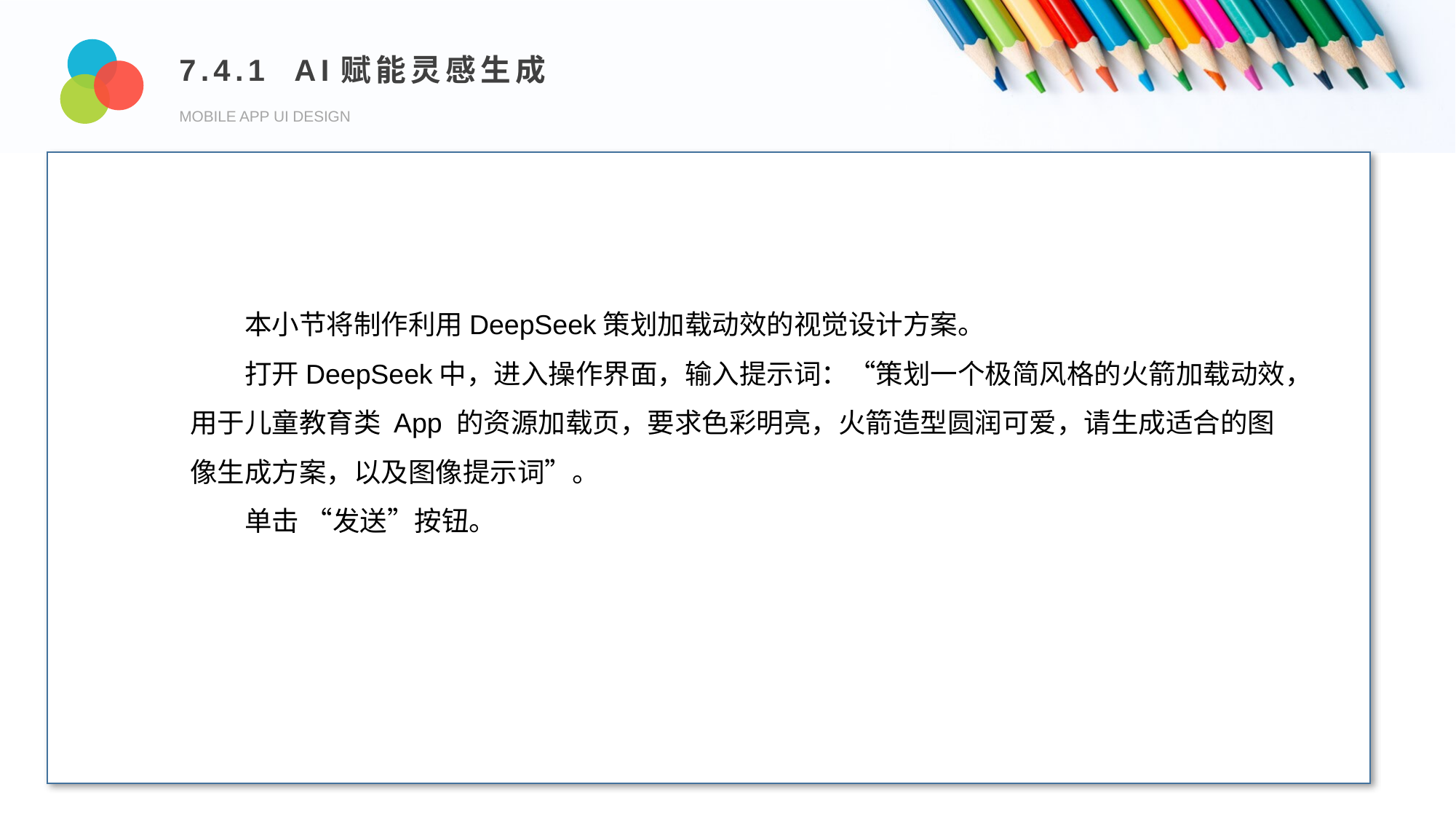

7.4.1  AI赋能灵感生成
MOBILE APP UI DESIGN
Design and Production
本小节将制作利用DeepSeek策划加载动效的视觉设计方案。
打开DeepSeek中，进入操作界面，输入提示词：“策划一个极简风格的火箭加载动效，用于儿童教育类 App 的资源加载页，要求色彩明亮，火箭造型圆润可爱，请生成适合的图像生成方案，以及图像提示词”。
单击 “发送”按钮。